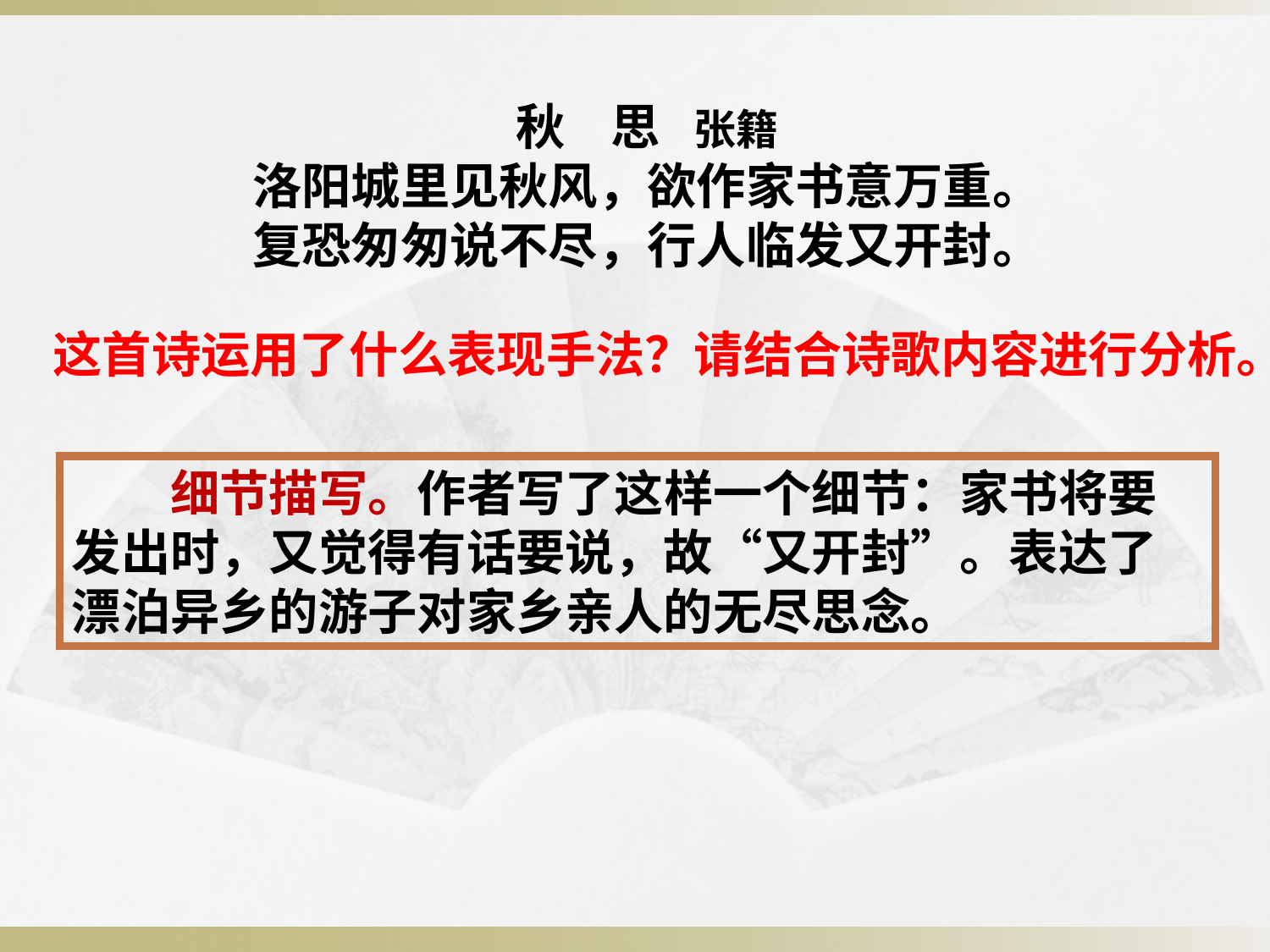

秋    思   张籍
洛阳城里见秋风，欲作家书意万重。
复恐匆匆说不尽，行人临发又开封。

这首诗运用了什么表现手法？请结合诗歌内容进行分析。
　　细节描写。作者写了这样一个细节：家书将要发出时，又觉得有话要说，故“又开封”。表达了漂泊异乡的游子对家乡亲人的无尽思念。